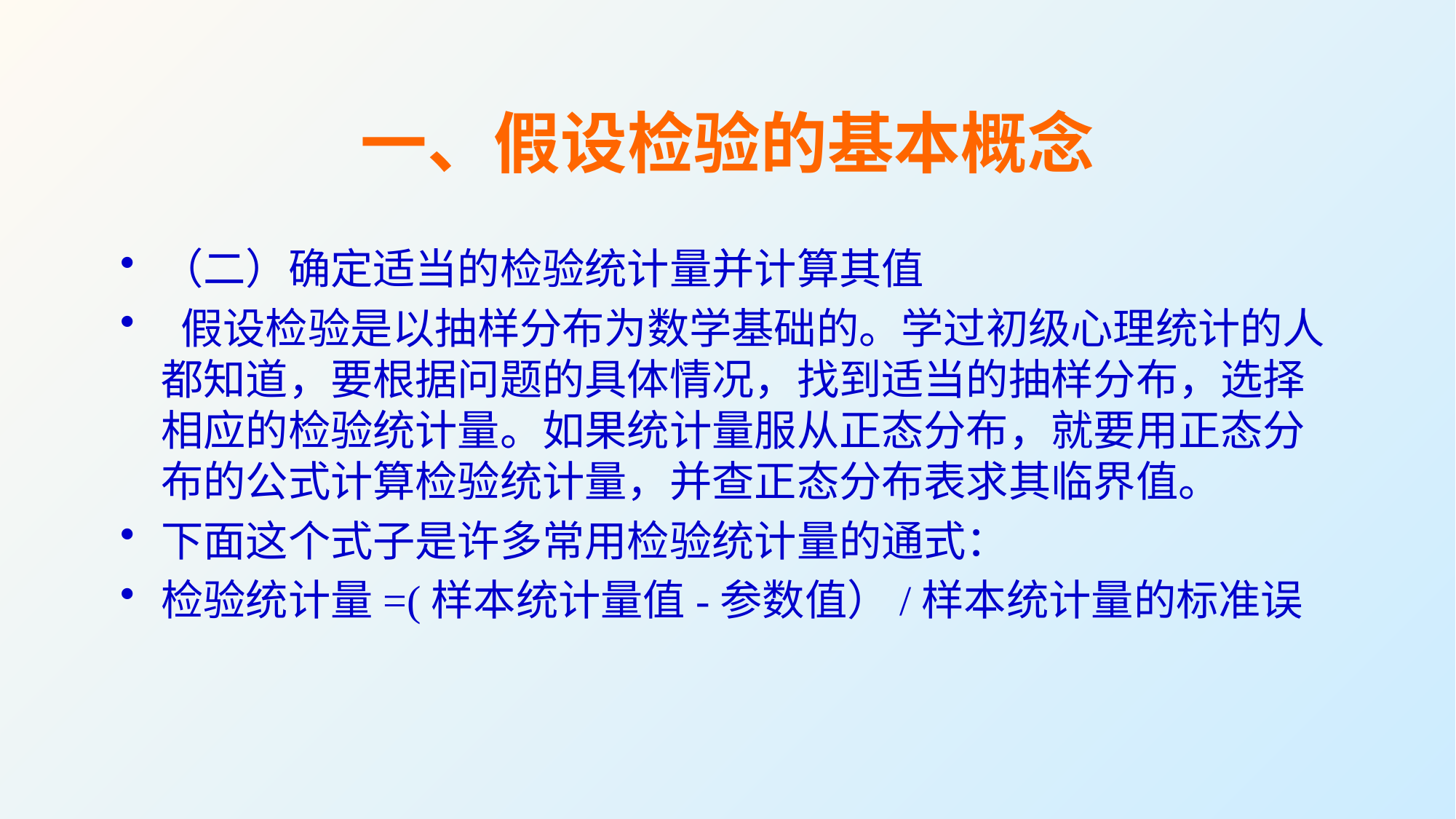

# 一、假设检验的基本概念
（二）确定适当的检验统计量并计算其值
 假设检验是以抽样分布为数学基础的。学过初级心理统计的人都知道，要根据问题的具体情况，找到适当的抽样分布，选择相应的检验统计量。如果统计量服从正态分布，就要用正态分布的公式计算检验统计量，并查正态分布表求其临界值。
下面这个式子是许多常用检验统计量的通式：
检验统计量=(样本统计量值-参数值）/样本统计量的标准误